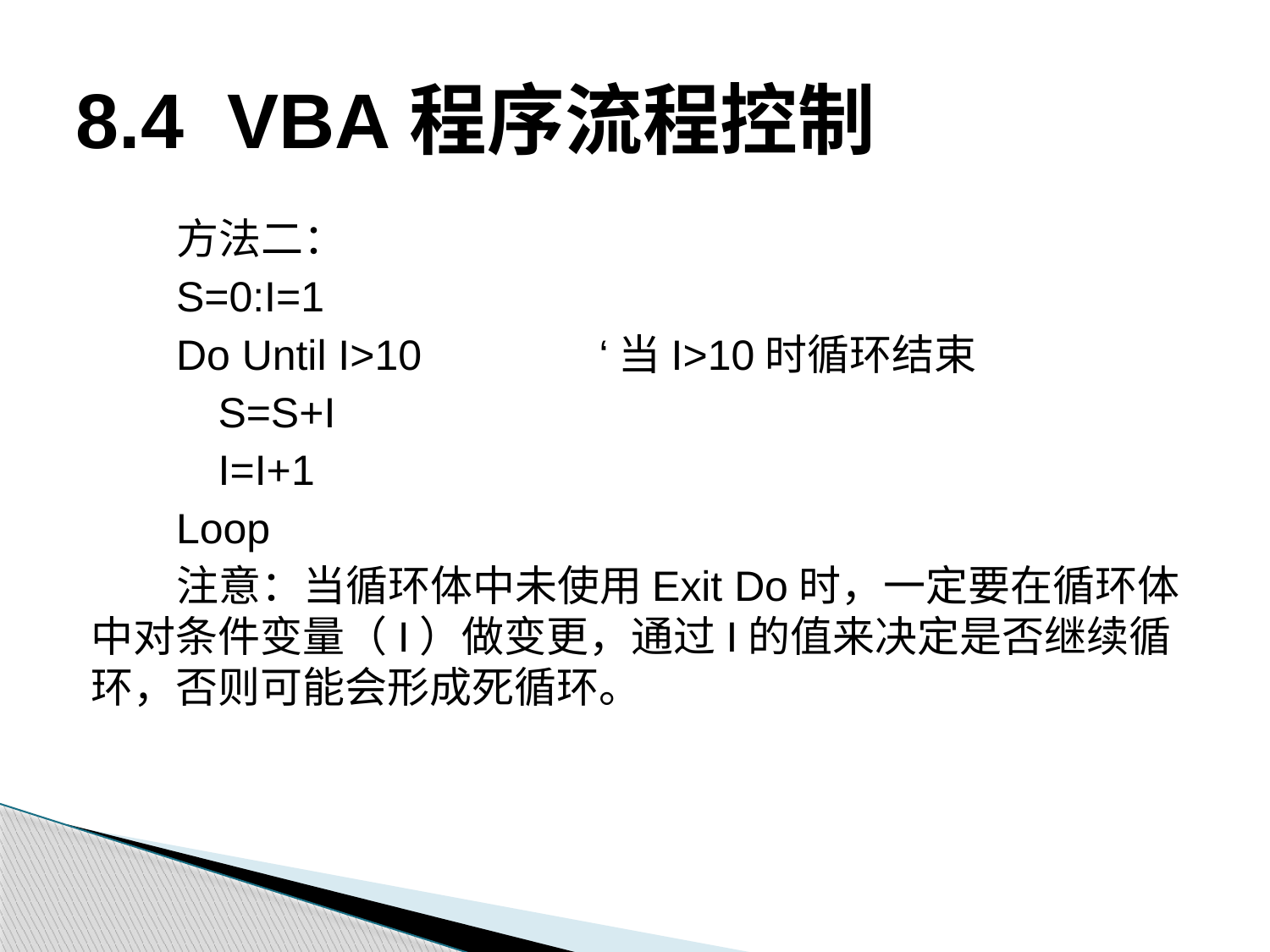

# 8.4  VBA程序流程控制
方法二：
S=0:I=1
Do Until I>10		‘当I>10时循环结束
	S=S+I
	I=I+1
Loop
注意：当循环体中未使用Exit Do时，一定要在循环体中对条件变量（I）做变更，通过I的值来决定是否继续循环，否则可能会形成死循环。